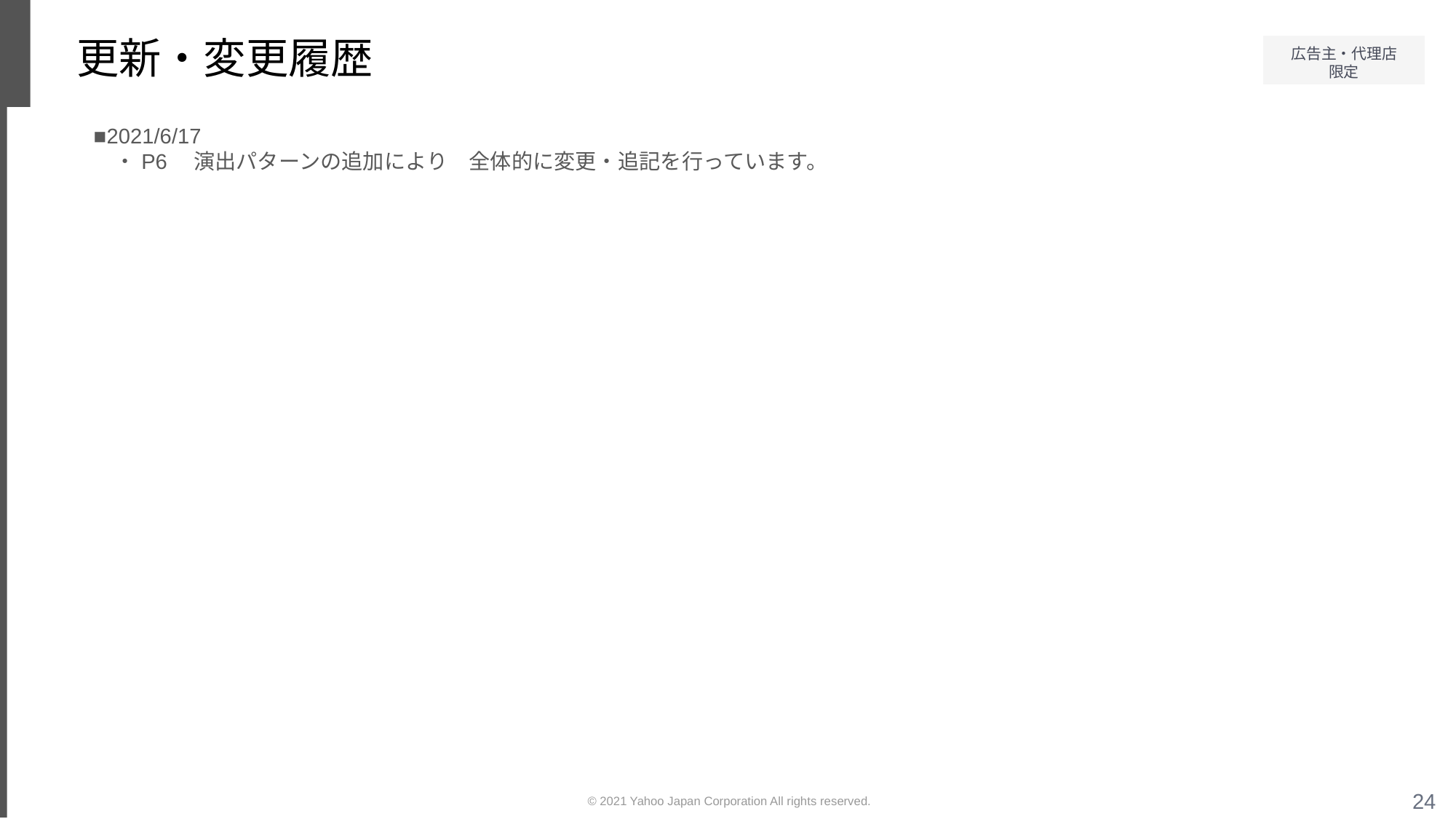

# 更新・変更履歴
■2021/6/17
　・P6　演出パターンの追加により　全体的に変更・追記を行っています。